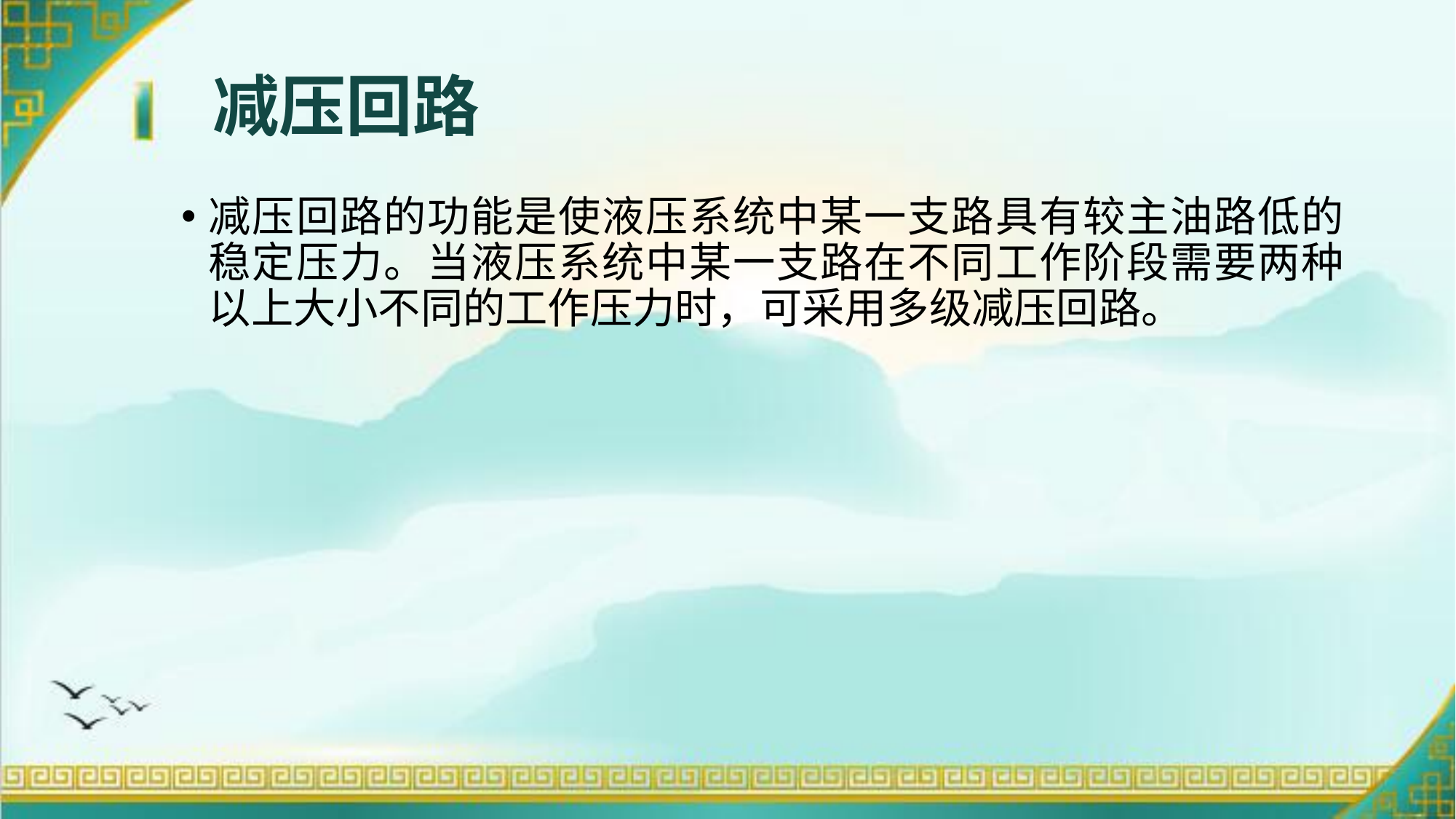

# 减压回路
减压回路的功能是使液压系统中某一支路具有较主油路低的稳定压力。当液压系统中某一支路在不同工作阶段需要两种以上大小不同的工作压力时，可采用多级减压回路。